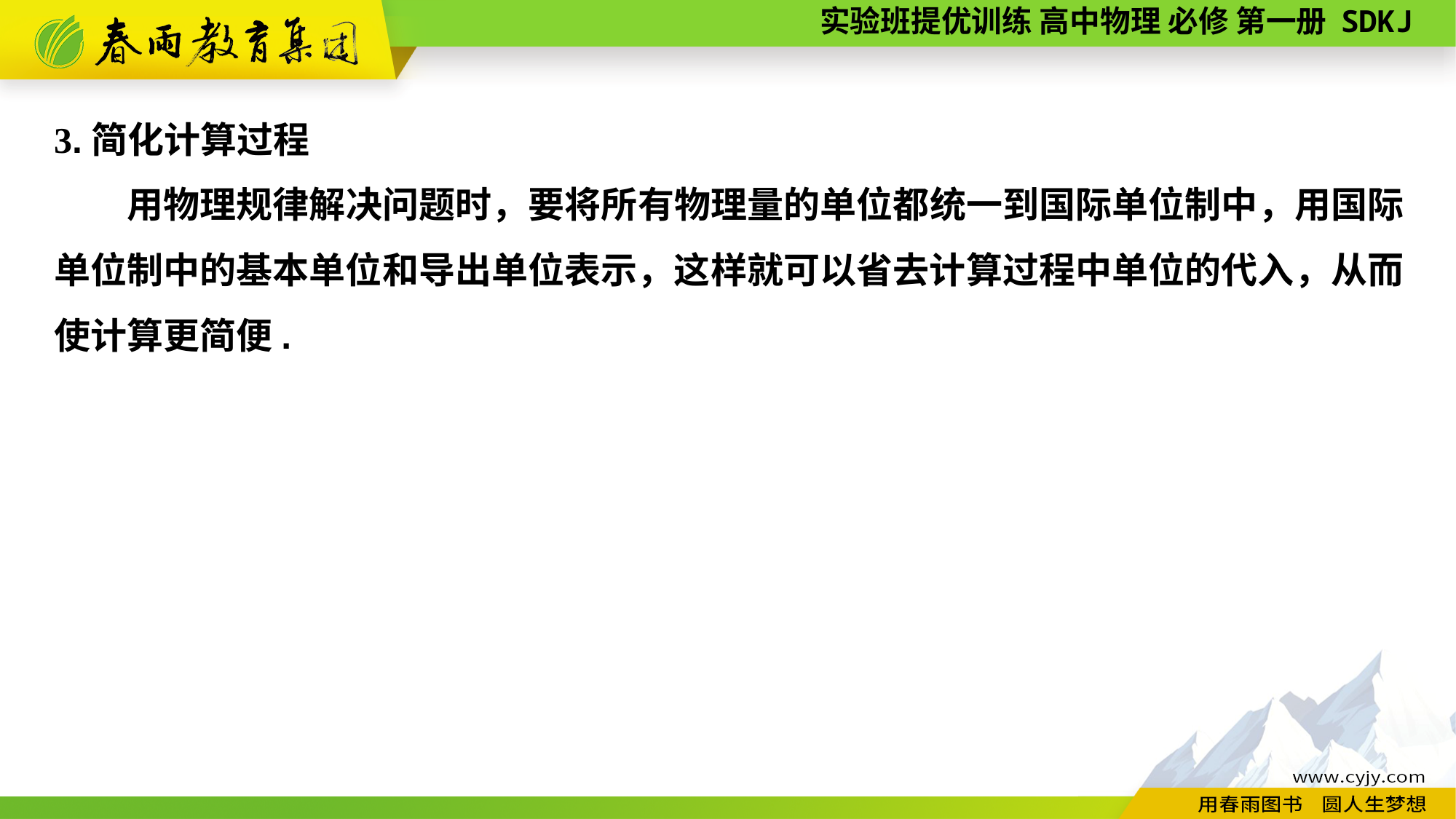

3.简化计算过程
用物理规律解决问题时，要将所有物理量的单位都统一到国际单位制中，用国际单位制中的基本单位和导出单位表示，这样就可以省去计算过程中单位的代入，从而使计算更简便.